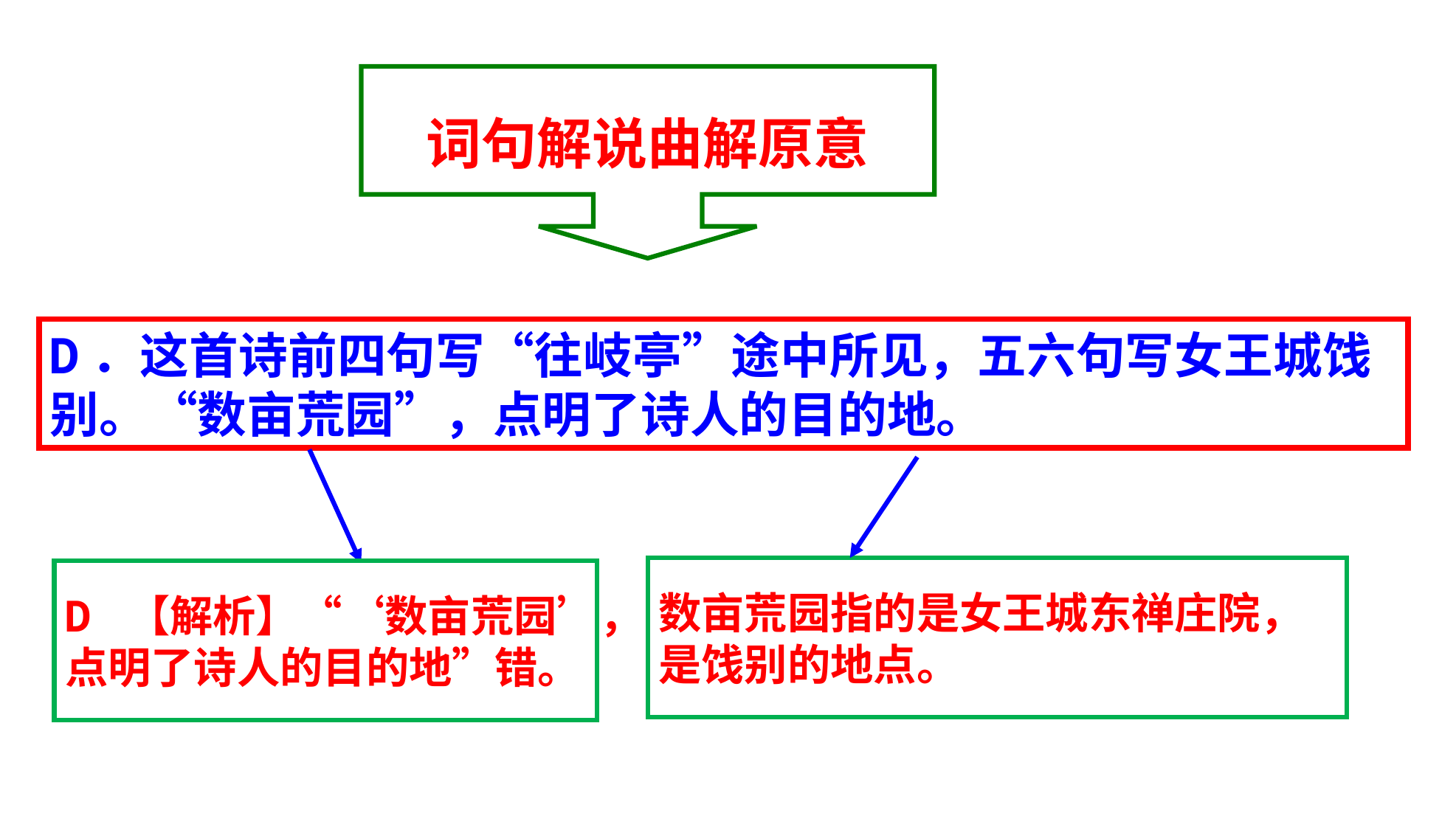

词句解说曲解原意
D．这首诗前四句写“往岐亭”途中所见，五六句写女王城饯别。“数亩荒园”，点明了诗人的目的地。

数亩荒园指的是女王城东禅庄院，
是饯别的地点。
D 【解析】“‘数亩荒园’，
点明了诗人的目的地”错。